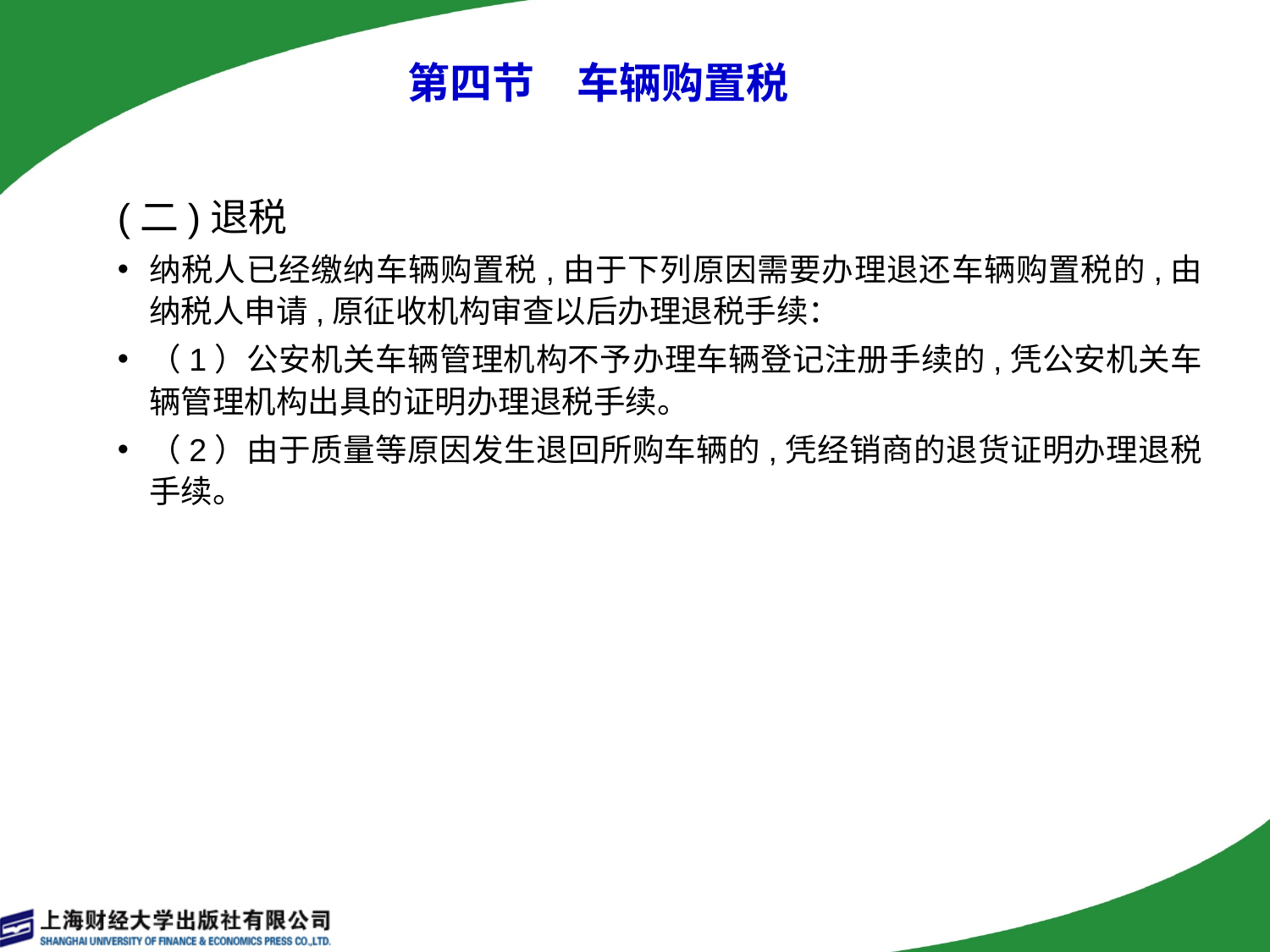

# 第四节　车辆购置税

(二)退税
纳税人已经缴纳车辆购置税,由于下列原因需要办理退还车辆购置税的,由纳税人申请,原征收机构审查以后办理退税手续：
（1）公安机关车辆管理机构不予办理车辆登记注册手续的,凭公安机关车辆管理机构出具的证明办理退税手续。
（2）由于质量等原因发生退回所购车辆的,凭经销商的退货证明办理退税手续。